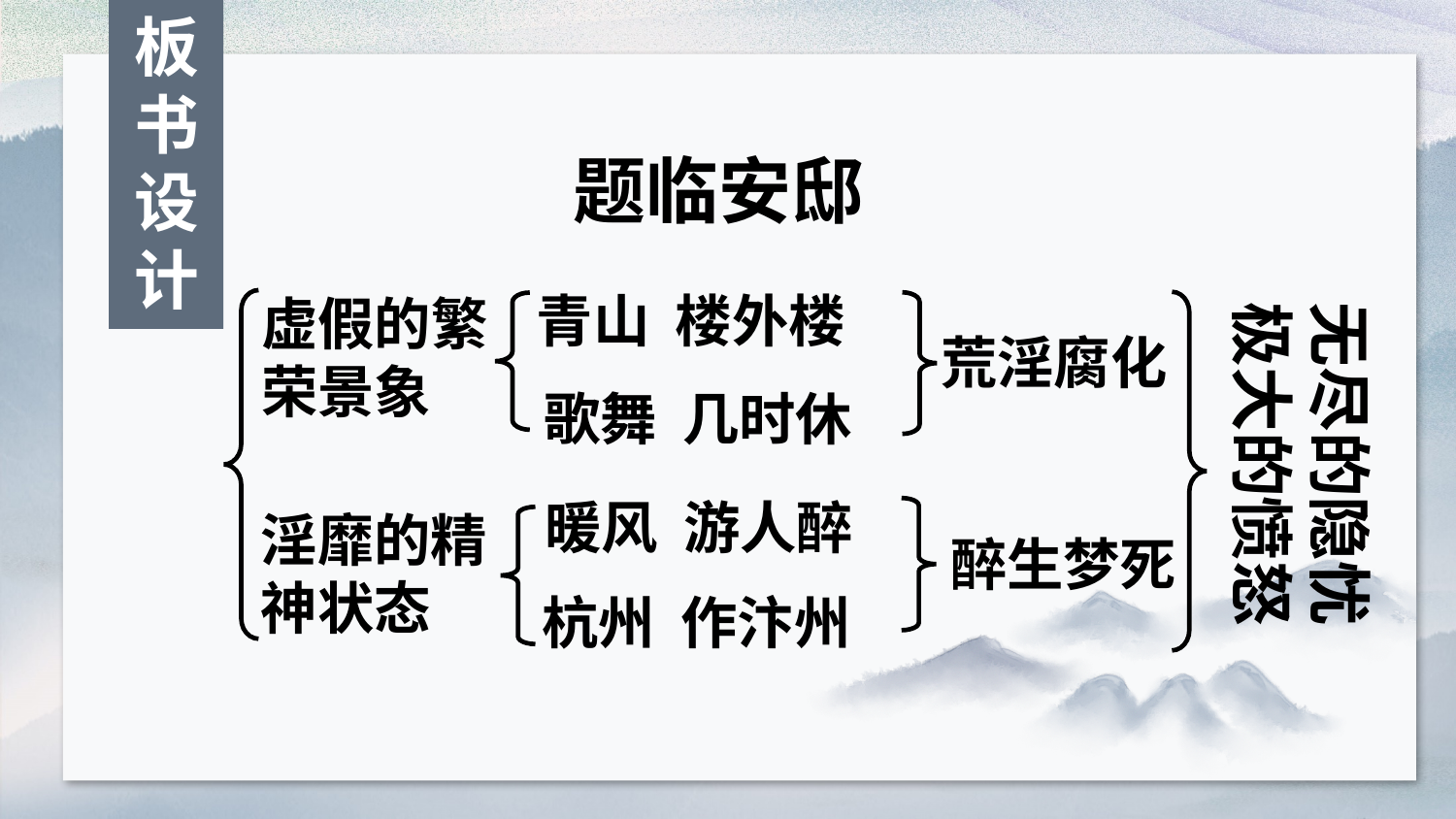

板书设计
题临安邸
无尽的隐忧
极大的愤怒
青山  楼外楼
虚假的繁荣景象

荒淫腐化
歌舞  几时休
暖风  游人醉
淫靡的精神状态

醉生梦死
杭州  作汴州